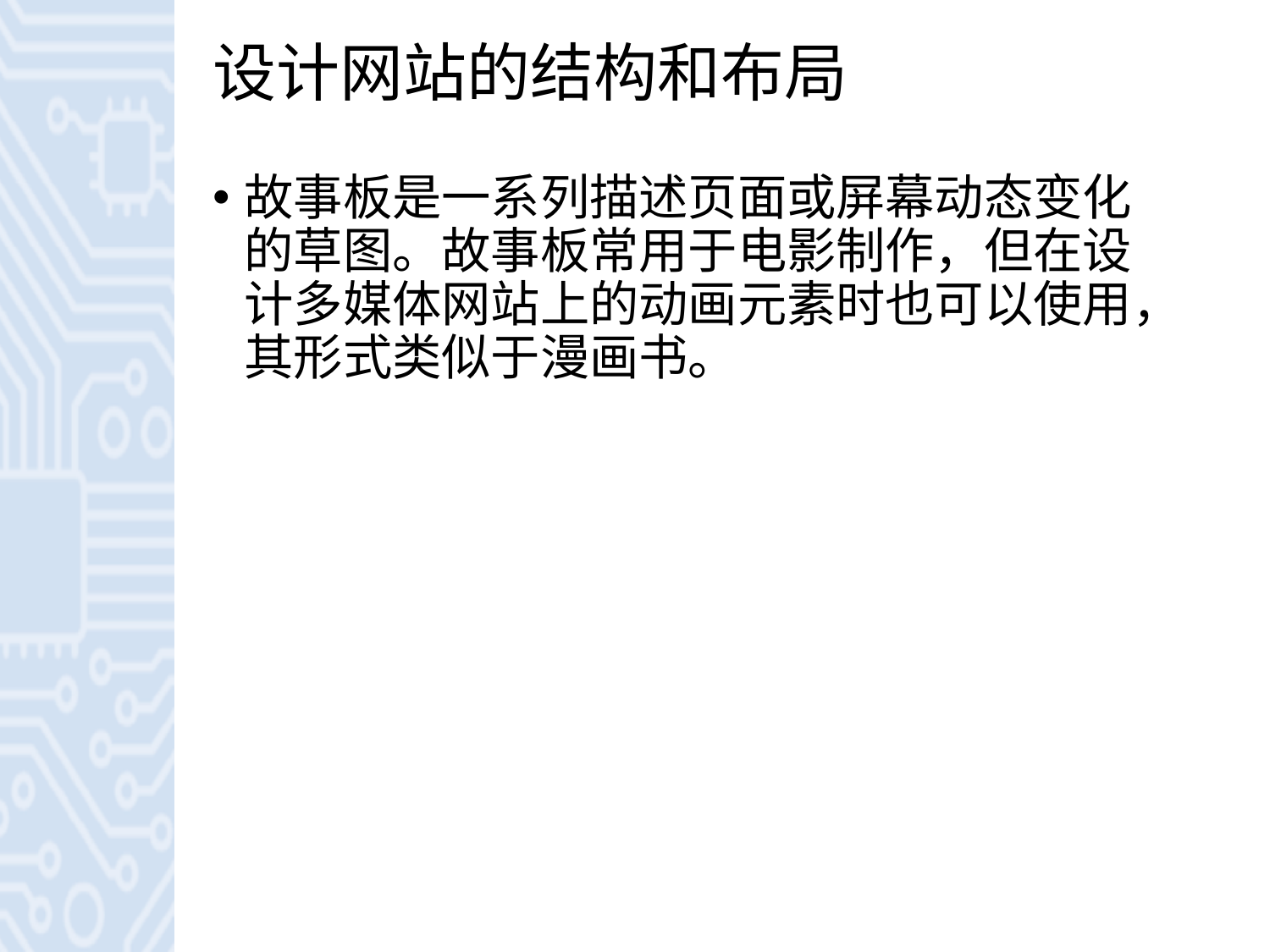

# 设计网站的结构和布局
故事板是一系列描述页面或屏幕动态变化的草图。故事板常用于电影制作，但在设计多媒体网站上的动画元素时也可以使用，其形式类似于漫画书。